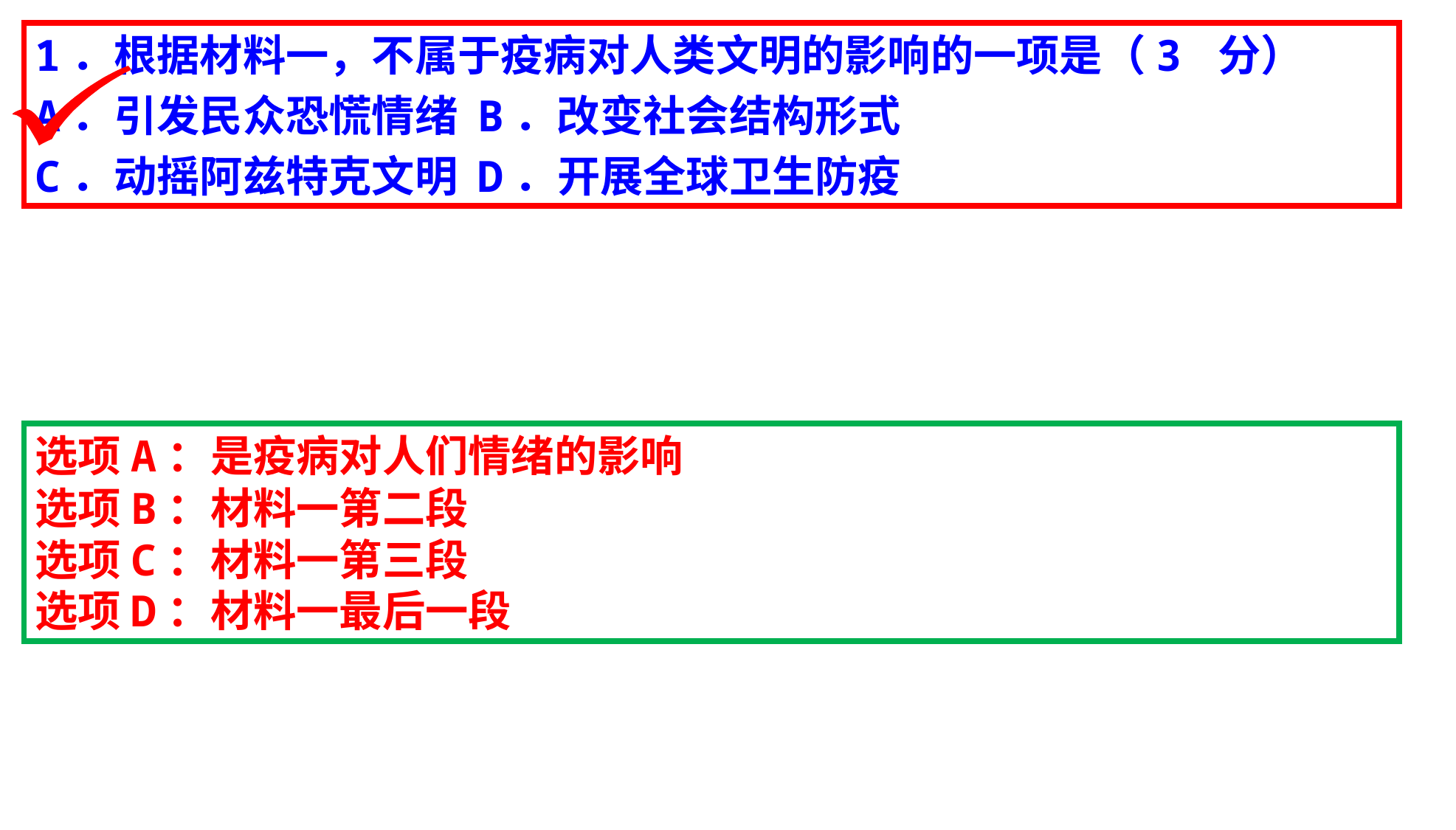

1．根据材料一，不属于疫病对人类文明的影响的一项是（3 分）
A．引发民众恐慌情绪 B．改变社会结构形式
C．动摇阿兹特克文明 D．开展全球卫生防疫

选项A：是疫病对人们情绪的影响
选项B：材料一第二段
选项C：材料一第三段
选项D：材料一最后一段